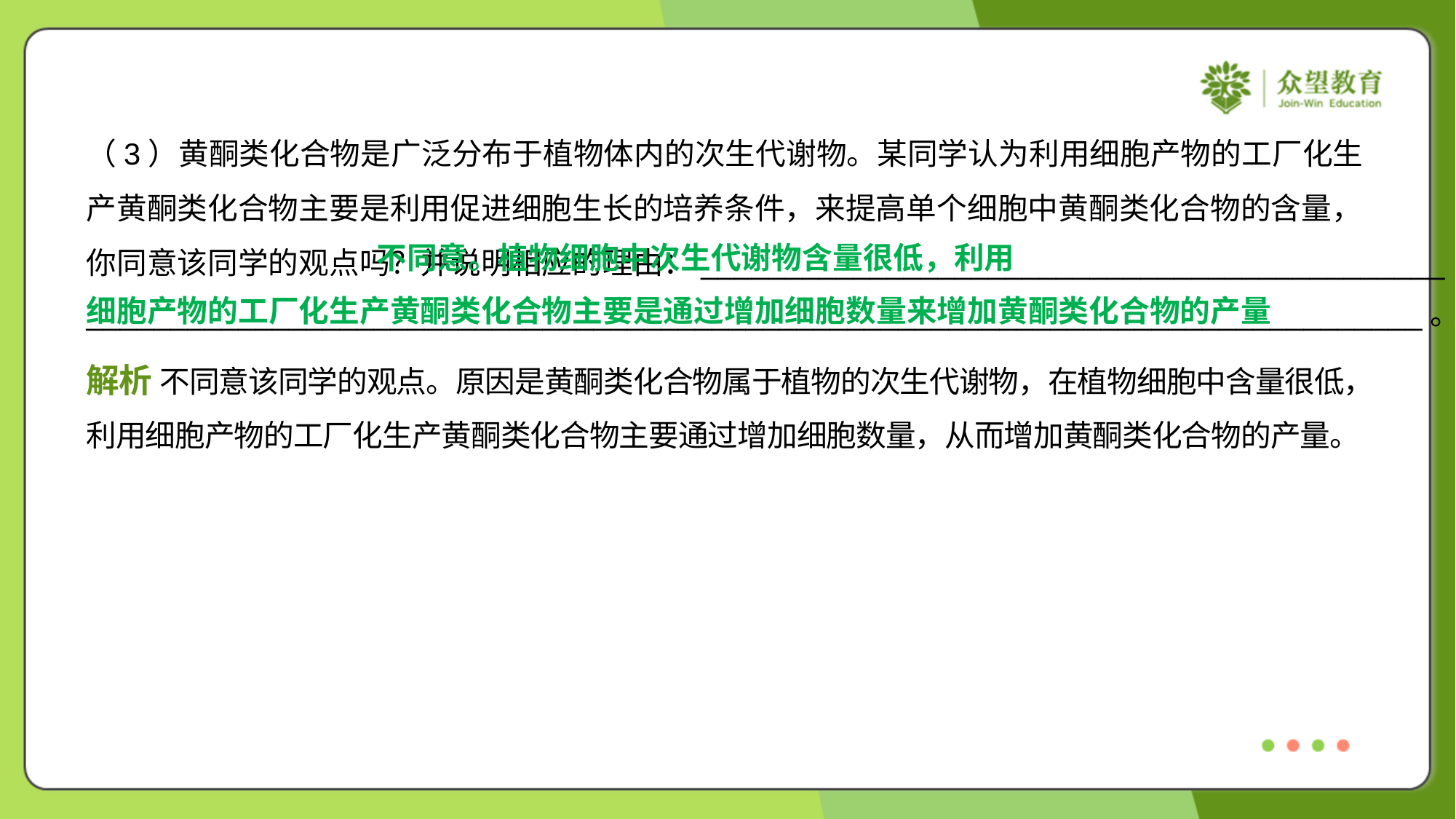

（3）黄酮类化合物是广泛分布于植物体内的次生代谢物。某同学认为利用细胞产物的工厂化生
产黄酮类化合物主要是利用促进细胞生长的培养条件，来提高单个细胞中黄酮类化合物的含量，
你同意该同学的观点吗？并说明相应的理由：____________________________________________
_______________________________________________________________________________。
                                         不同意。植物细胞中次生代谢物含量很低，利用
细胞产物的工厂化生产黄酮类化合物主要是通过增加细胞数量来增加黄酮类化合物的产量
解析 不同意该同学的观点。原因是黄酮类化合物属于植物的次生代谢物，在植物细胞中含量很低，
利用细胞产物的工厂化生产黄酮类化合物主要通过增加细胞数量，从而增加黄酮类化合物的产量。